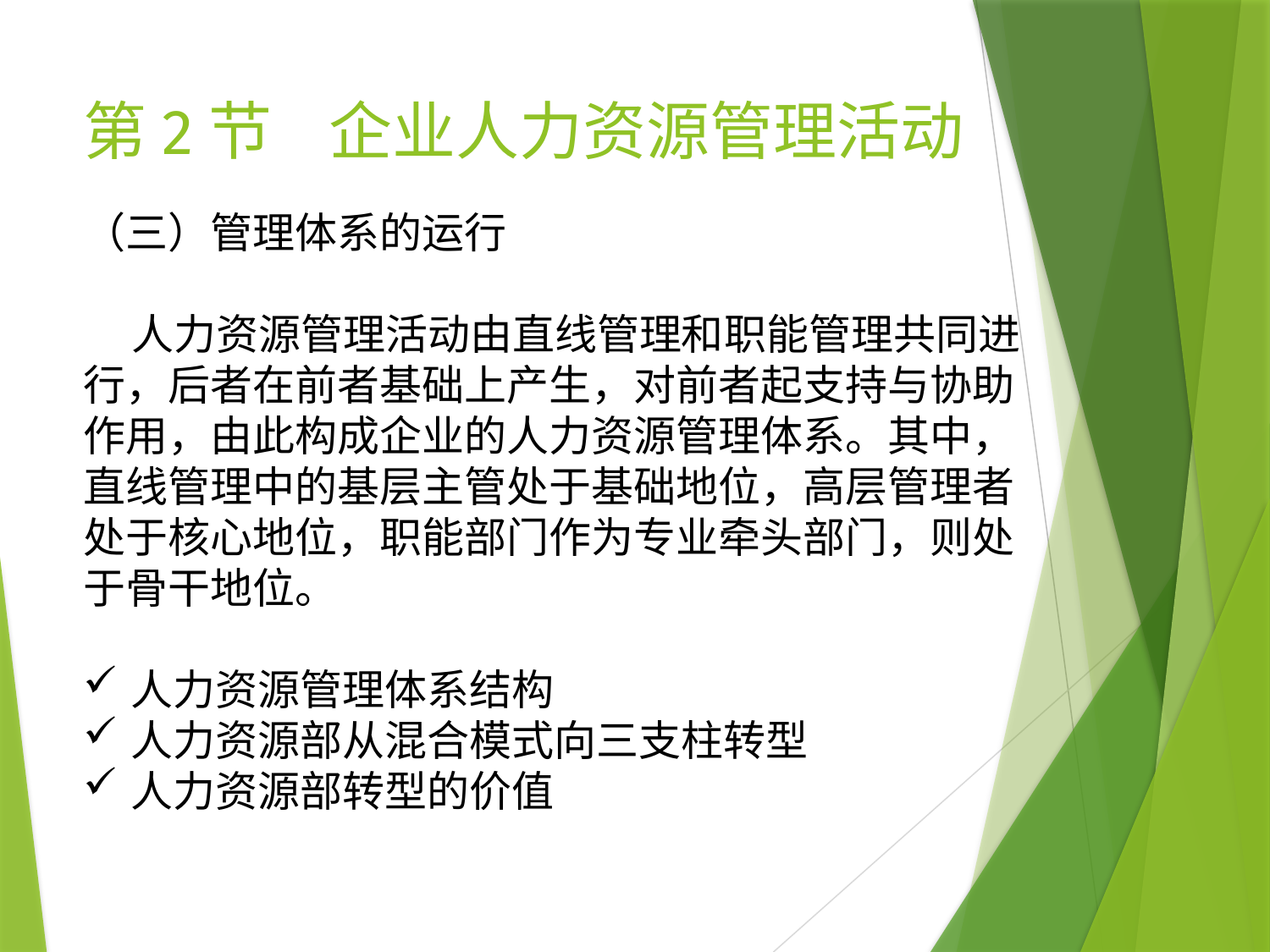

# 第2节    企业人力资源管理活动
（三）管理体系的运行

    人力资源管理活动由直线管理和职能管理共同进行，后者在前者基础上产生，对前者起支持与协助作用，由此构成企业的人力资源管理体系。其中，直线管理中的基层主管处于基础地位，高层管理者处于核心地位，职能部门作为专业牵头部门，则处于骨干地位。

人力资源管理体系结构
人力资源部从混合模式向三支柱转型
人力资源部转型的价值